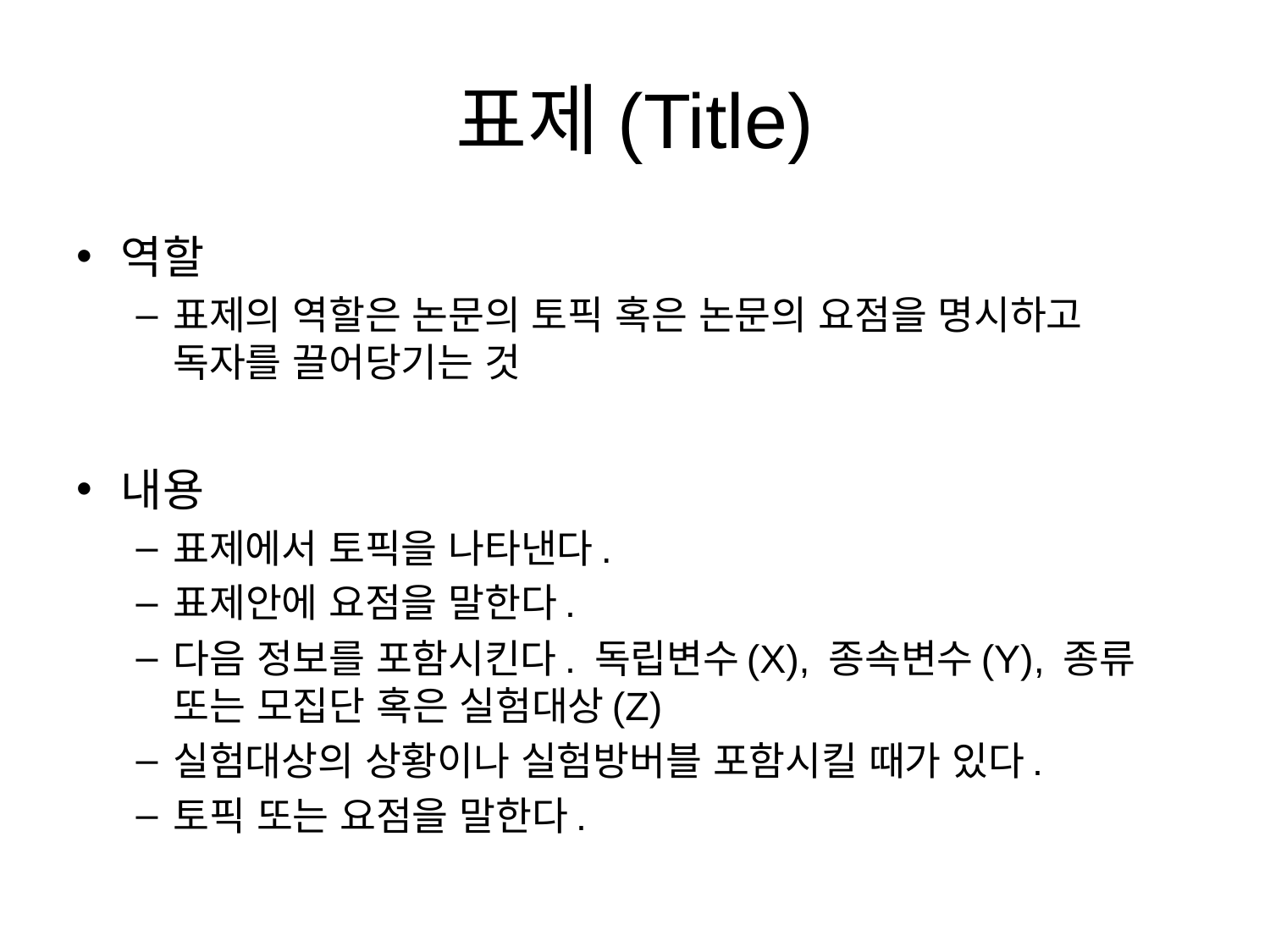

# 표제(Title)
역할
표제의 역할은 논문의 토픽 혹은 논문의 요점을 명시하고 독자를 끌어당기는 것

내용
표제에서 토픽을 나타낸다.
표제안에 요점을 말한다.
다음 정보를 포함시킨다. 독립변수(X), 종속변수(Y), 종류 또는 모집단 혹은 실험대상(Z)
실험대상의 상황이나 실험방버블 포함시킬 때가 있다.
토픽 또는 요점을 말한다.